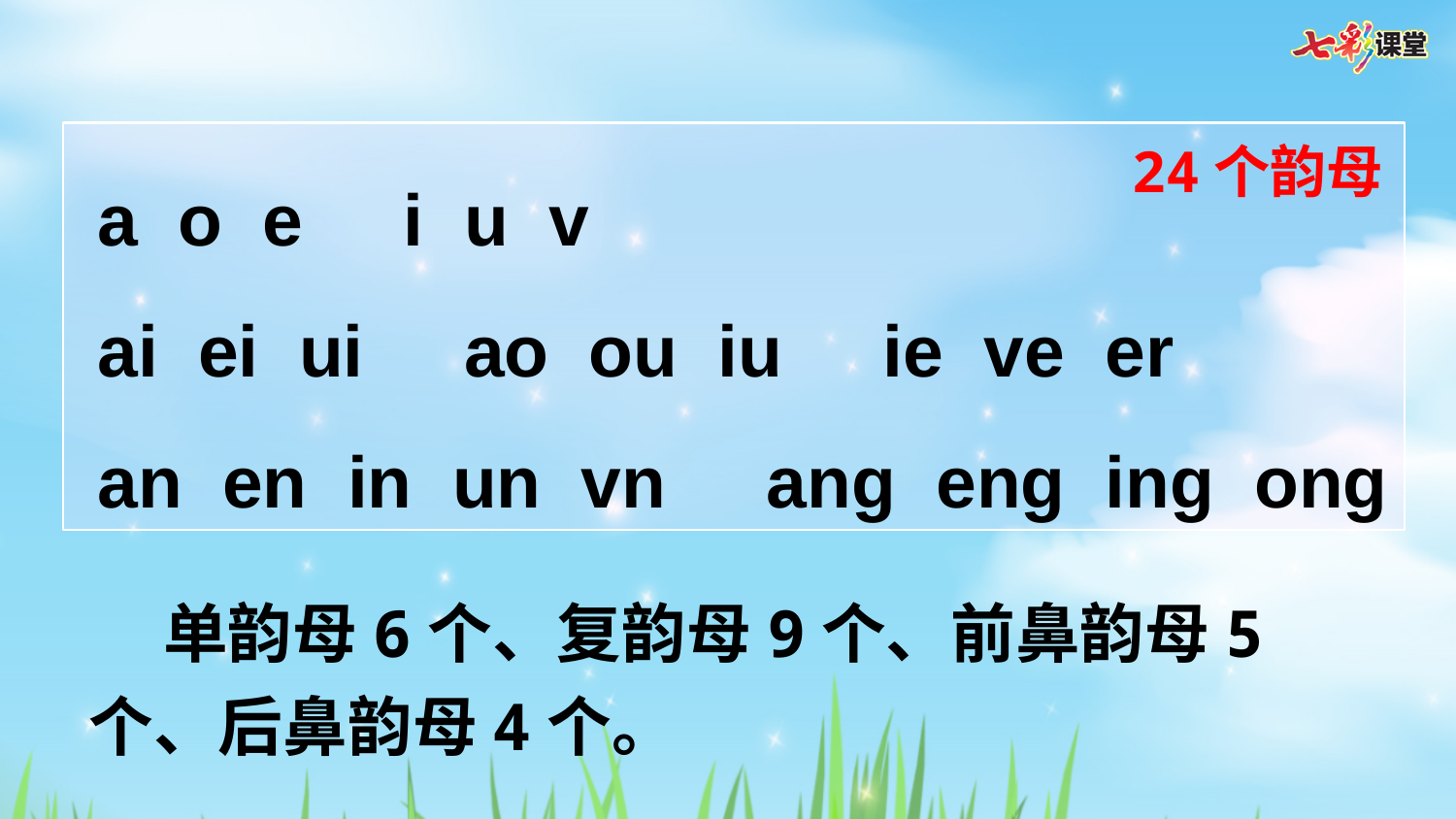

a  o  e     i  u  v
 ai  ei  ui     ao  ou  iu     ie  ve  er
 an  en  in  un  vn     ang  eng  ing  ong
24个韵母
    单韵母6个、复韵母9个、前鼻韵母5个、后鼻韵母4个。